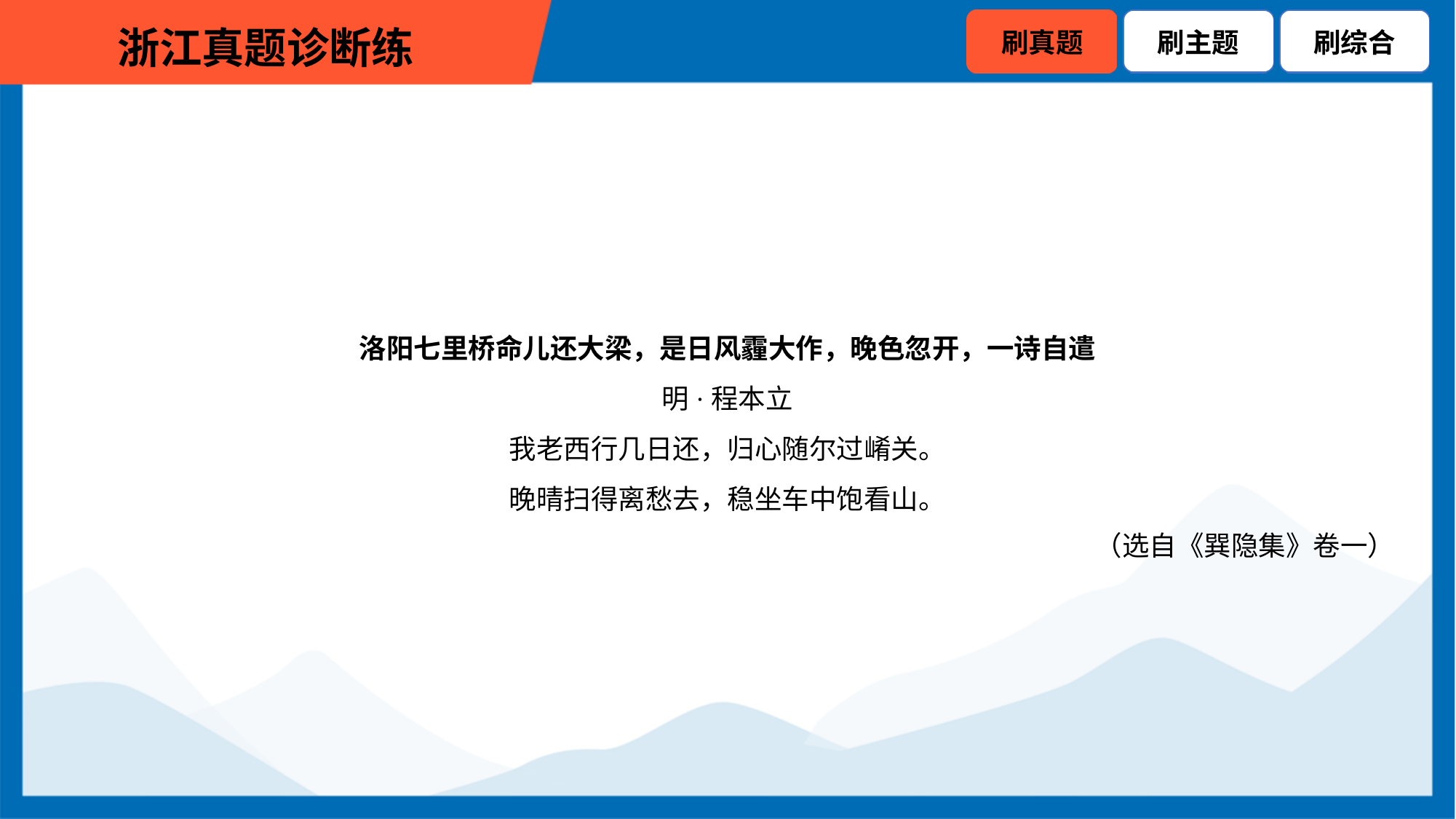

洛阳七里桥命儿还大梁，是日风霾大作，晚色忽开，一诗自遣
明·程本立
我老西行几日还，归心随尔过崤关。
晚晴扫得离愁去，稳坐车中饱看山。
（选自《巽隐集》卷一）